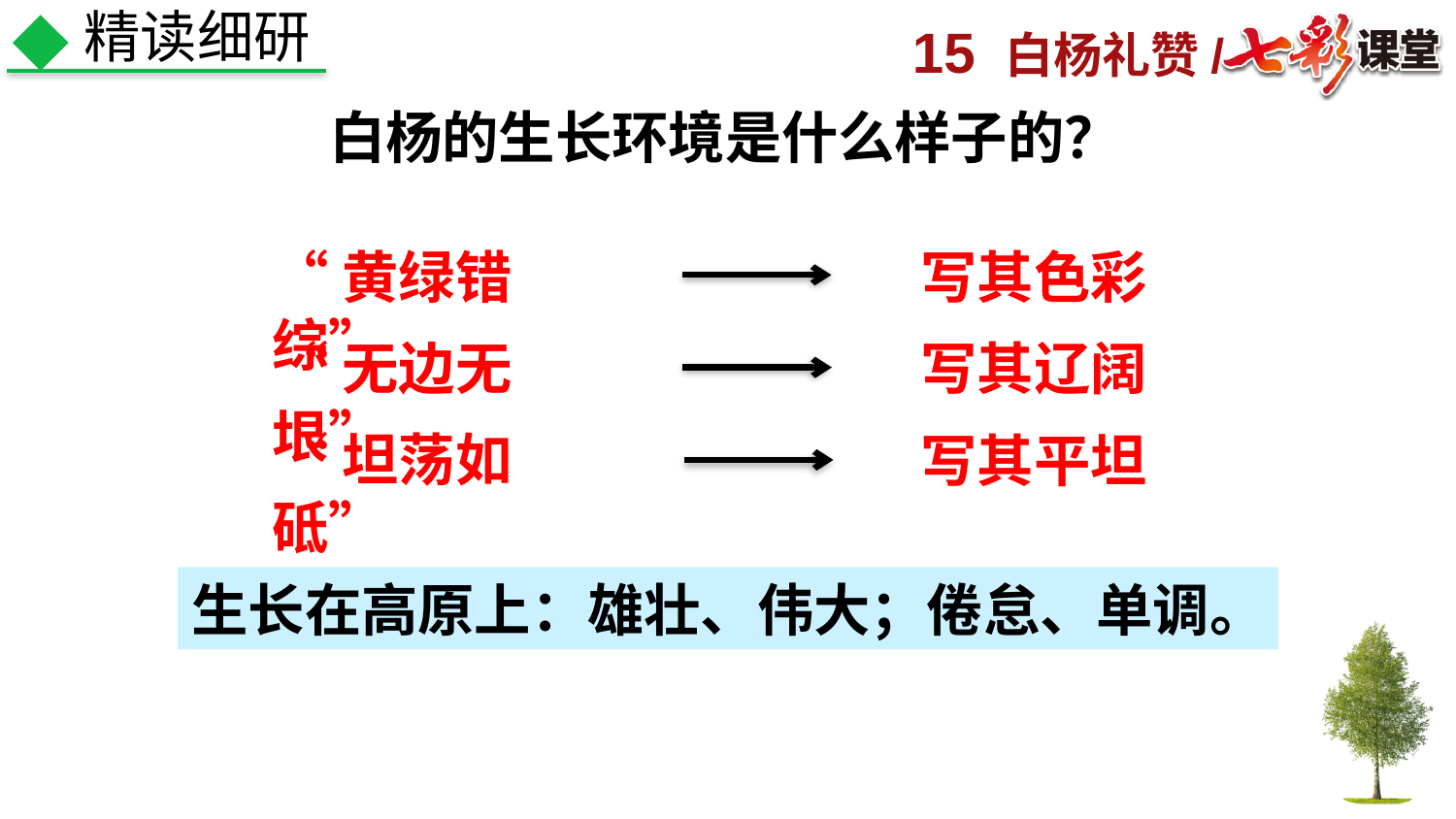

精读细研

白杨的生长环境是什么样子的？
写其色彩
“黄绿错综”
写其辽阔
“无边无垠”
“坦荡如砥”
写其平坦
生长在高原上：雄壮、伟大；倦怠、单调。